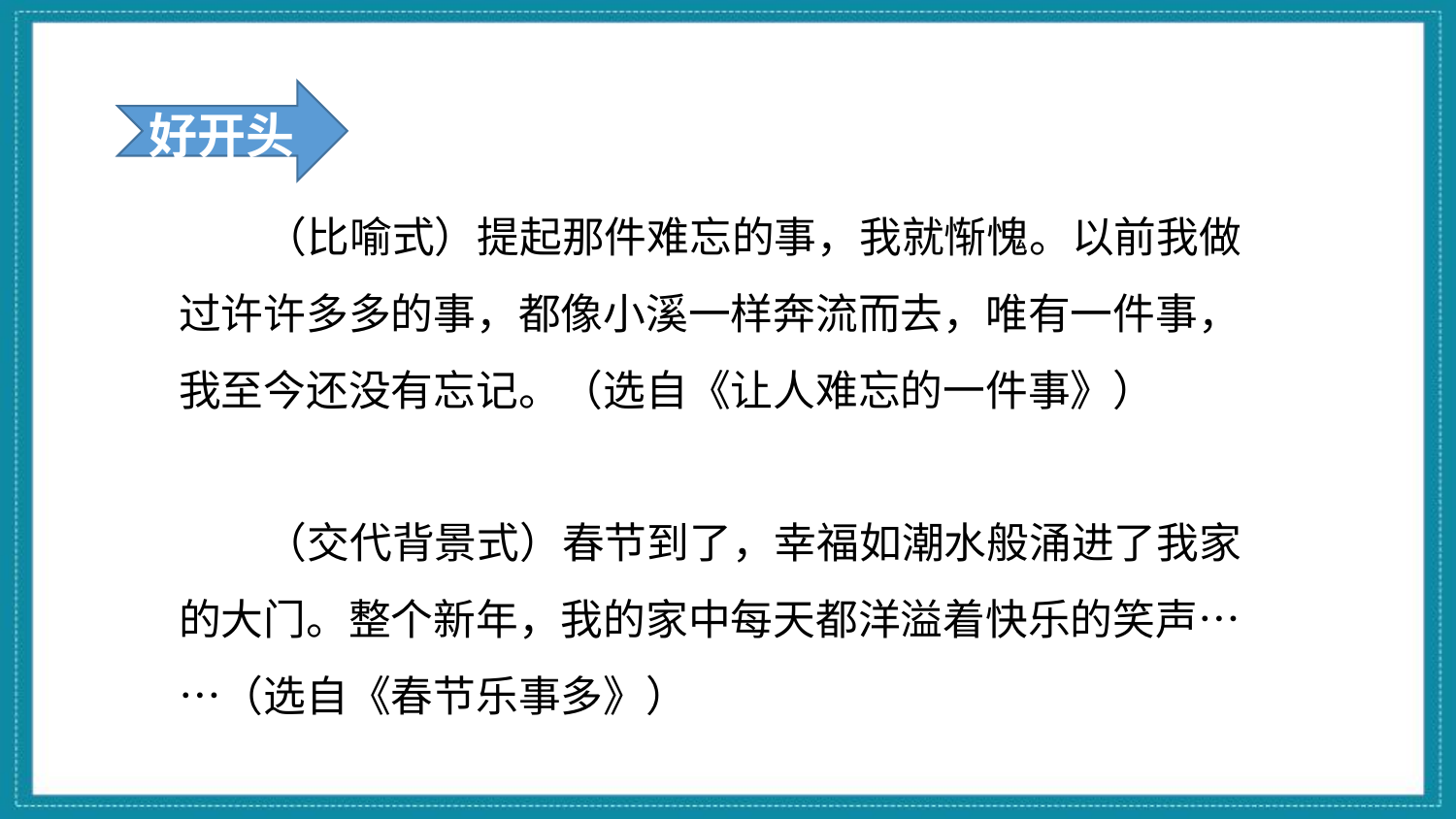

好开头
（比喻式）提起那件难忘的事，我就惭愧。以前我做过许许多多的事，都像小溪一样奔流而去，唯有一件事，我至今还没有忘记。（选自《让人难忘的一件事》）

（交代背景式）春节到了，幸福如潮水般涌进了我家的大门。整个新年，我的家中每天都洋溢着快乐的笑声……（选自《春节乐事多》）